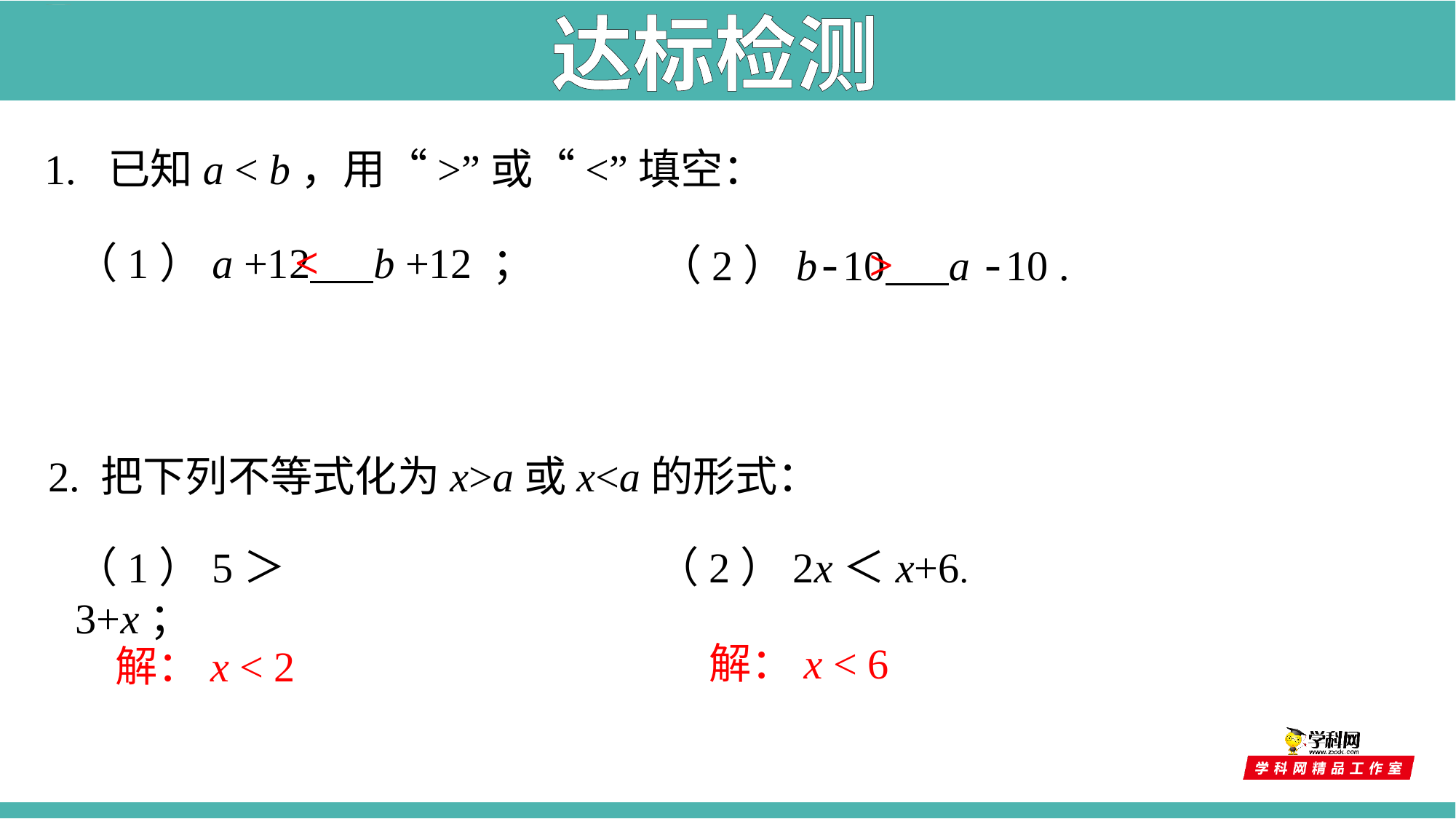

达标检测
      1.  已知a < b，用“>”或“<”填空：
<
      （1）a +12      b +12 ；
>
      （2）b-10      a -10 .
2. 把下列不等式化为x>a或x<a的形式：
（1）5＞3+x；
（2）2x＜x+6.
解：x < 6
解：x < 2